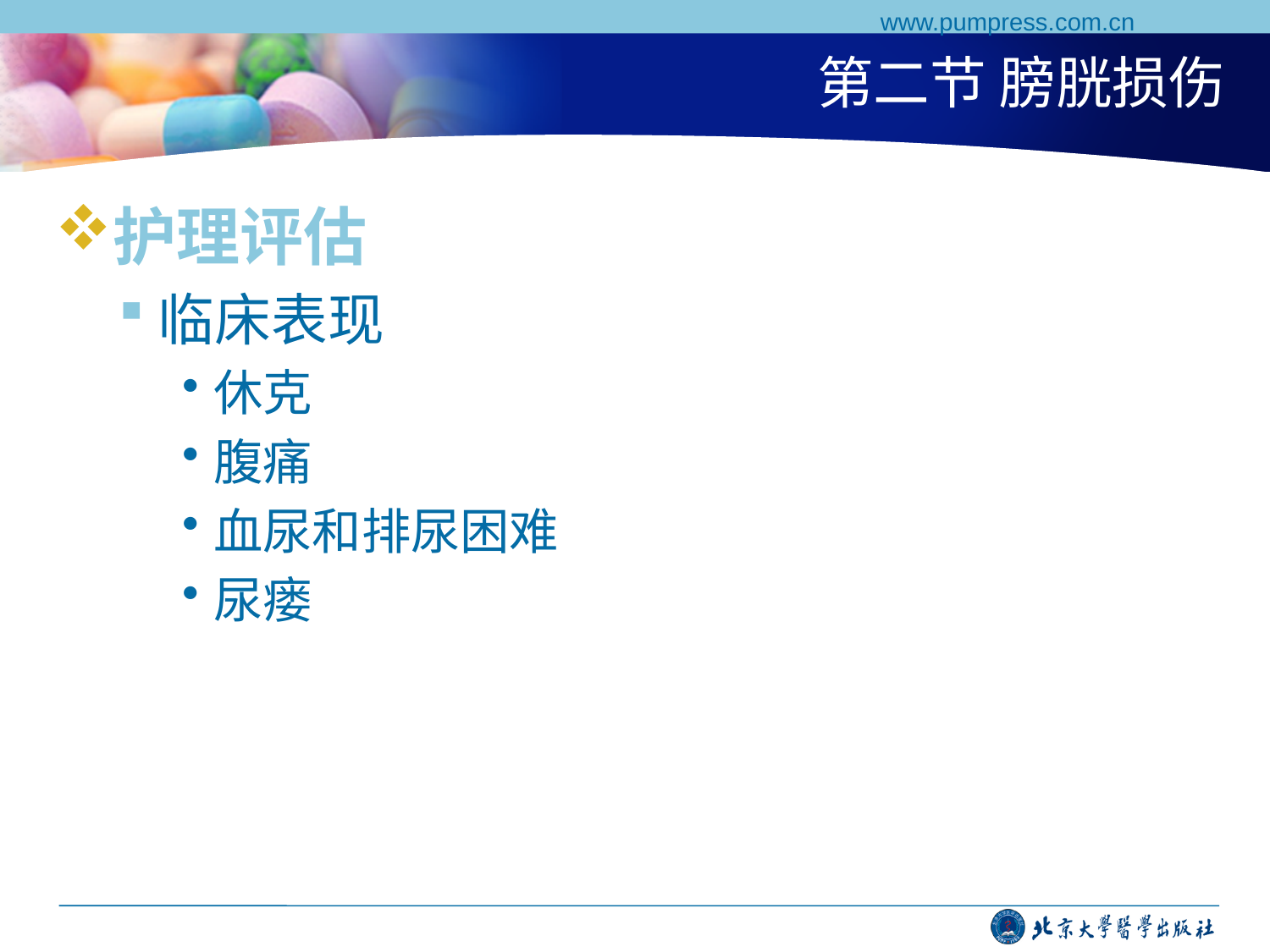

www.pumpress.com.cn
# 第二节 膀胱损伤
护理评估
临床表现
休克
腹痛
血尿和排尿困难
尿瘘